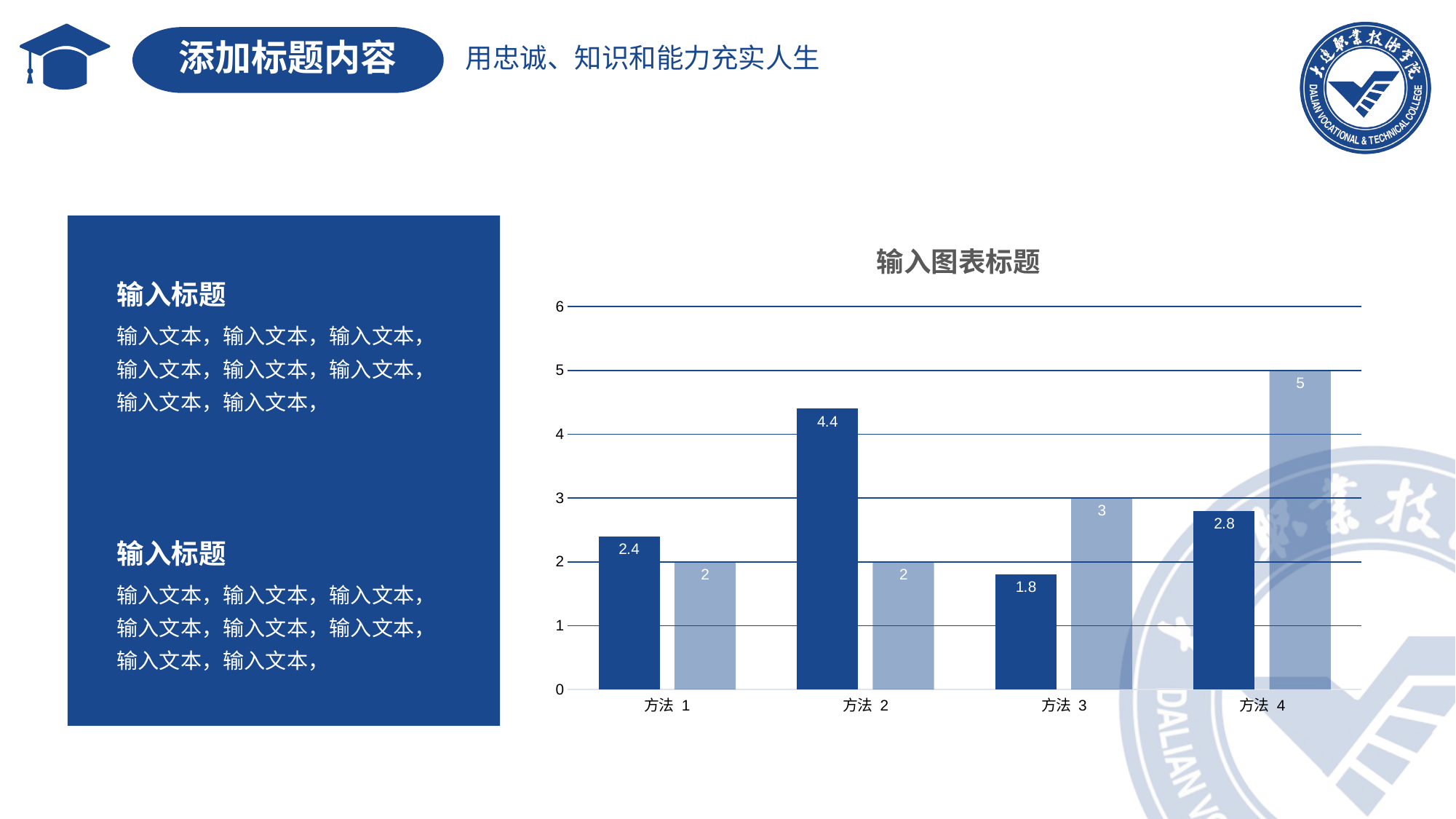

添加标题内容

输入标题
输入文本，输入文本，输入文本，输入文本，输入文本，输入文本，输入文本，输入文本，
输入标题
输入文本，输入文本，输入文本，输入文本，输入文本，输入文本，输入文本，输入文本，

### Chart: 输入图表标题

| Category | 数据 2 | 数据 3 |
|---|---|---|
| 方法 1 | 2.4 | 2.0 |
| 方法 2 | 4.4 | 2.0 |
| 方法 3 | 1.8 | 3.0 |
| 方法 4 | 2.8 | 5.0 |